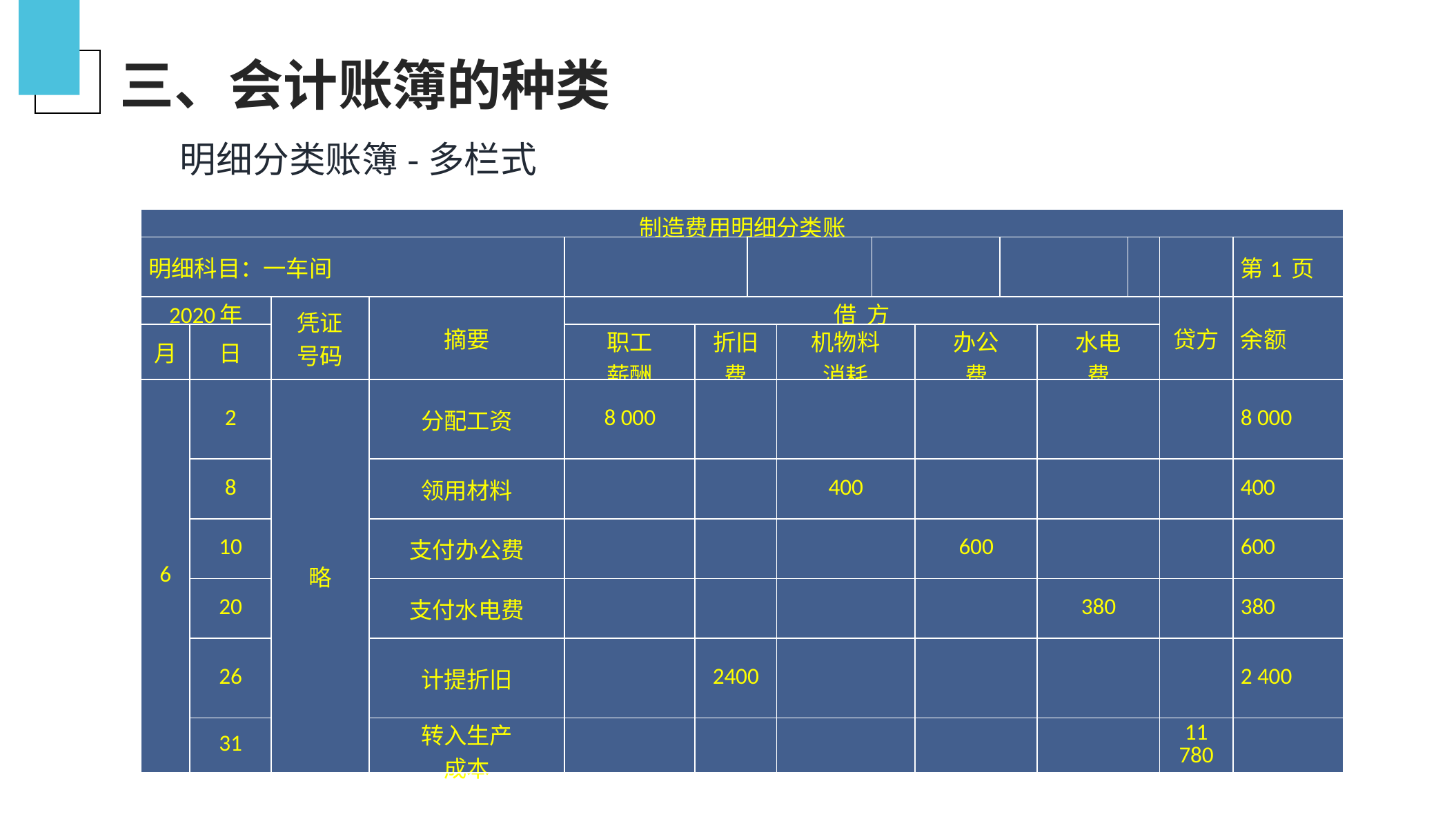

三、会计账簿的种类

明细分类账簿-多栏式
| 制造费用明细分类账 |  |  |  |  |  |  |  |  |  |  |  |  |  |  |
| --- | --- | --- | --- | --- | --- | --- | --- | --- | --- | --- | --- | --- | --- | --- |
| 明细科目：一车间 |  |  |  |  |  |  |  |  |  |  |  |  |  | 第1 页 |
| 2020年 |  | 凭证 号码 | 摘要 | 借 方 |  |  |  |  |  |  |  |  | 贷方 | 余额 |
| 月 | 日 |  |  | 职工 薪酬 | 折旧费 |  | 机物料 消耗 |  | 办公 费 |  | 水电 费 |  |  |  |
| 6 | 2 | 略 | 分配工资 | 8 000 |  |  |  |  |  |  |  |  |  | 8 000 |
|  | 8 |  | 领用材料 |  |  |  | 400 |  |  |  |  |  |  | 400 |
|  | 10 |  | 支付办公费 |  |  |  |  |  | 600 |  |  |  |  | 600 |
|  | 20 |  | 支付水电费 |  |  |  |  |  |  |  | 380 |  |  | 380 |
|  | 26 |  | 计提折旧 |  | 2400 |  |  |  |  |  |  |  |  | 2 400 |
|  | 31 |  | 转入生产 成本 |  |  |  |  |  |  |  |  |  | 11 780 |  |